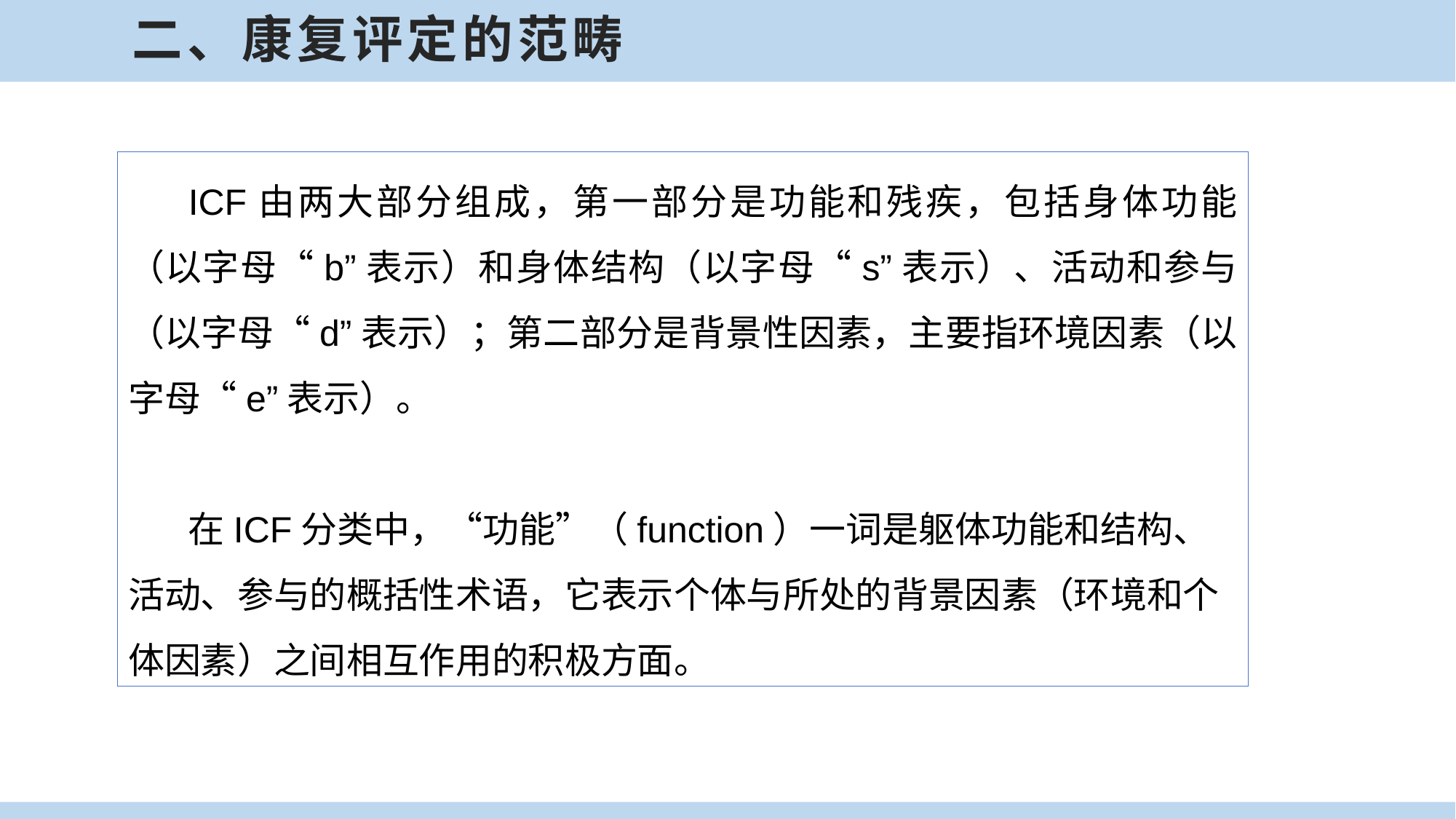

二、康复评定的范畴
ICF由两大部分组成，第一部分是功能和残疾，包括身体功能（以字母“b”表示）和身体结构（以字母“s”表示）、活动和参与（以字母“d”表示）；第二部分是背景性因素，主要指环境因素（以字母“e”表示）。

在ICF分类中，“功能”（function）一词是躯体功能和结构、活动、参与的概括性术语，它表示个体与所处的背景因素（环境和个体因素）之间相互作用的积极方面。